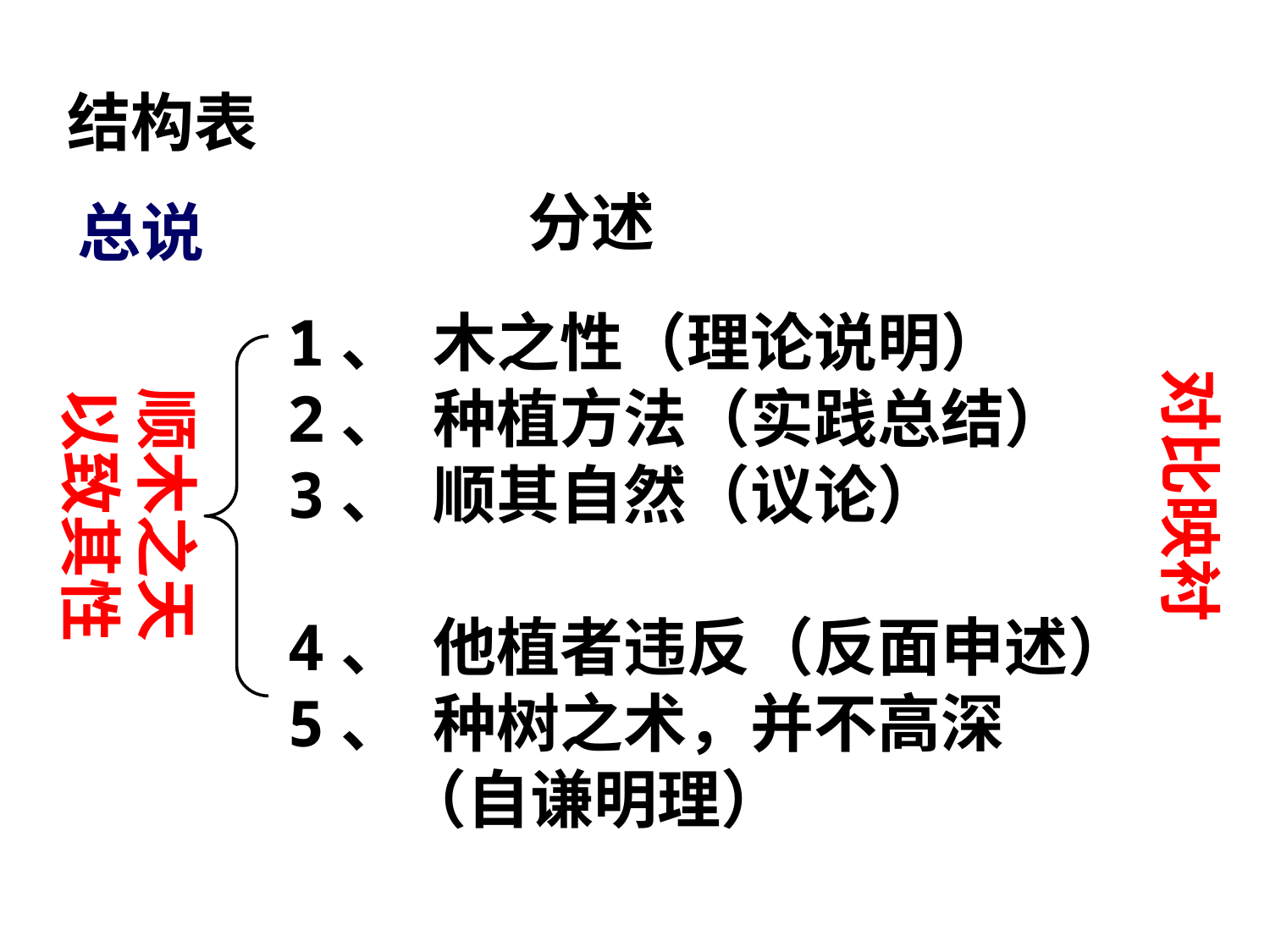

结构表
分述
总说
1、  木之性（理论说明）
2、  种植方法（实践总结）
3、  顺其自然（议论）
4、  他植者违反（反面申述）
5、  种树之术，并不高深
       （自谦明理）

对比映衬
顺木之天
以致其性